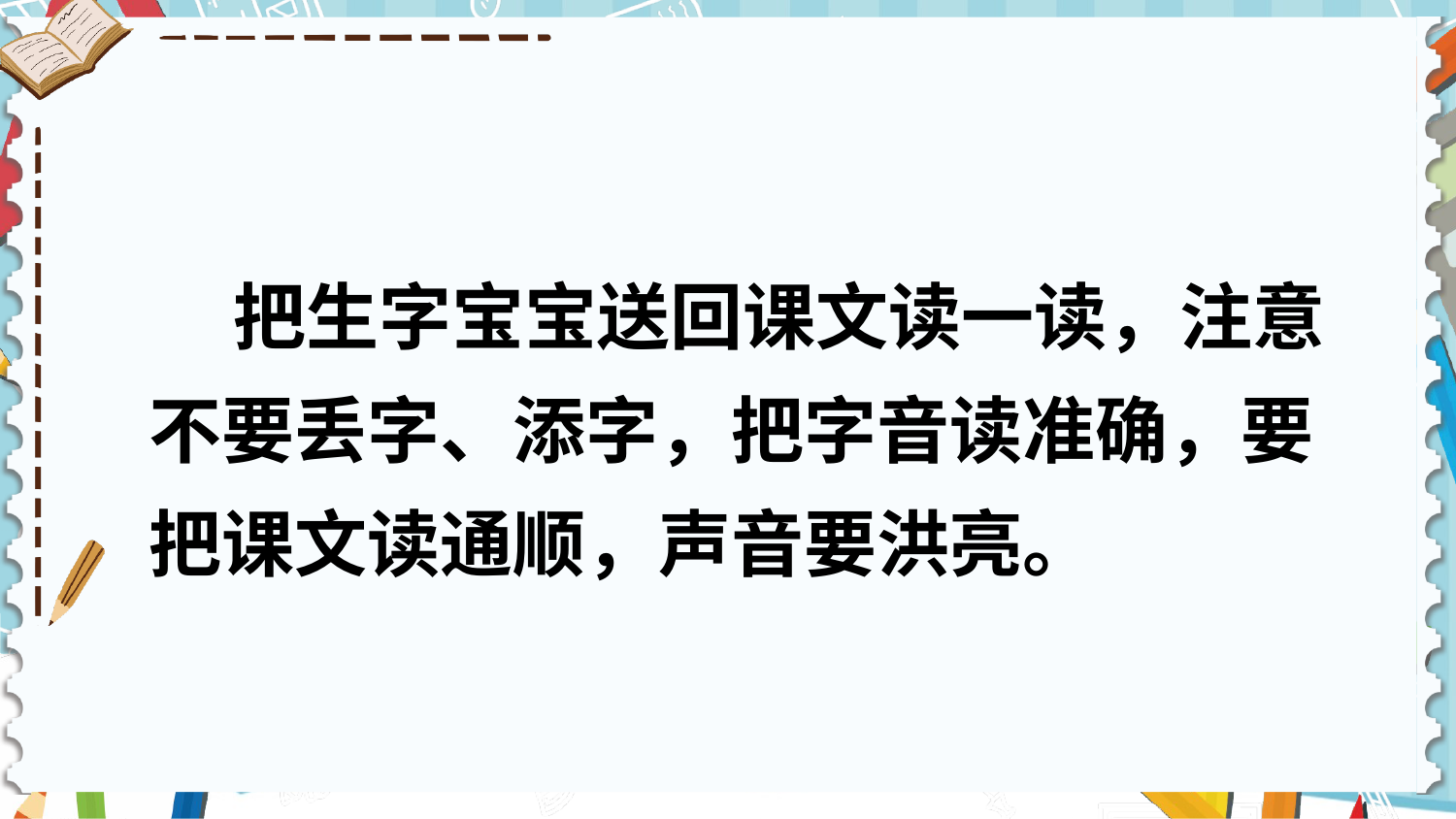

把生字宝宝送回课文读一读，注意不要丢字、添字，把字音读准确，要把课文读通顺，声音要洪亮。